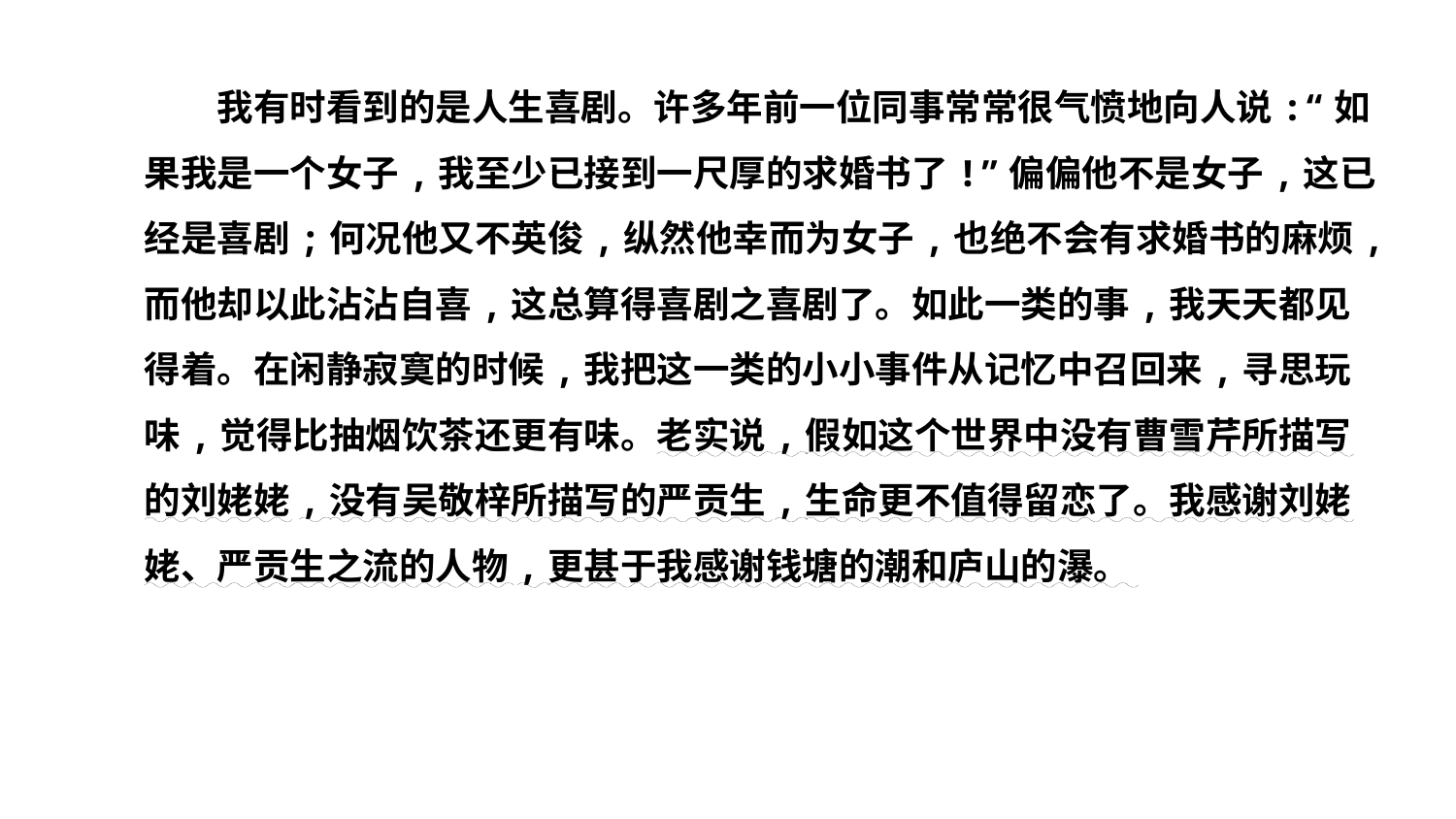

我有时看到的是人生喜剧。许多年前一位同事常常很气愤地向人说:“如果我是一个女子,我至少已接到一尺厚的求婚书了!”偏偏他不是女子,这已经是喜剧;何况他又不英俊,纵然他幸而为女子,也绝不会有求婚书的麻烦,而他却以此沾沾自喜,这总算得喜剧之喜剧了。如此一类的事,我天天都见得着。在闲静寂寞的时候,我把这一类的小小事件从记忆中召回来,寻思玩味,觉得比抽烟饮茶还更有味。老实说,假如这个世界中没有曹雪芹所描写的刘姥姥,没有吴敬梓所描写的严贡生,生命更不值得留恋了。我感谢刘姥姥、严贡生之流的人物,更甚于我感谢钱塘的潮和庐山的瀑。